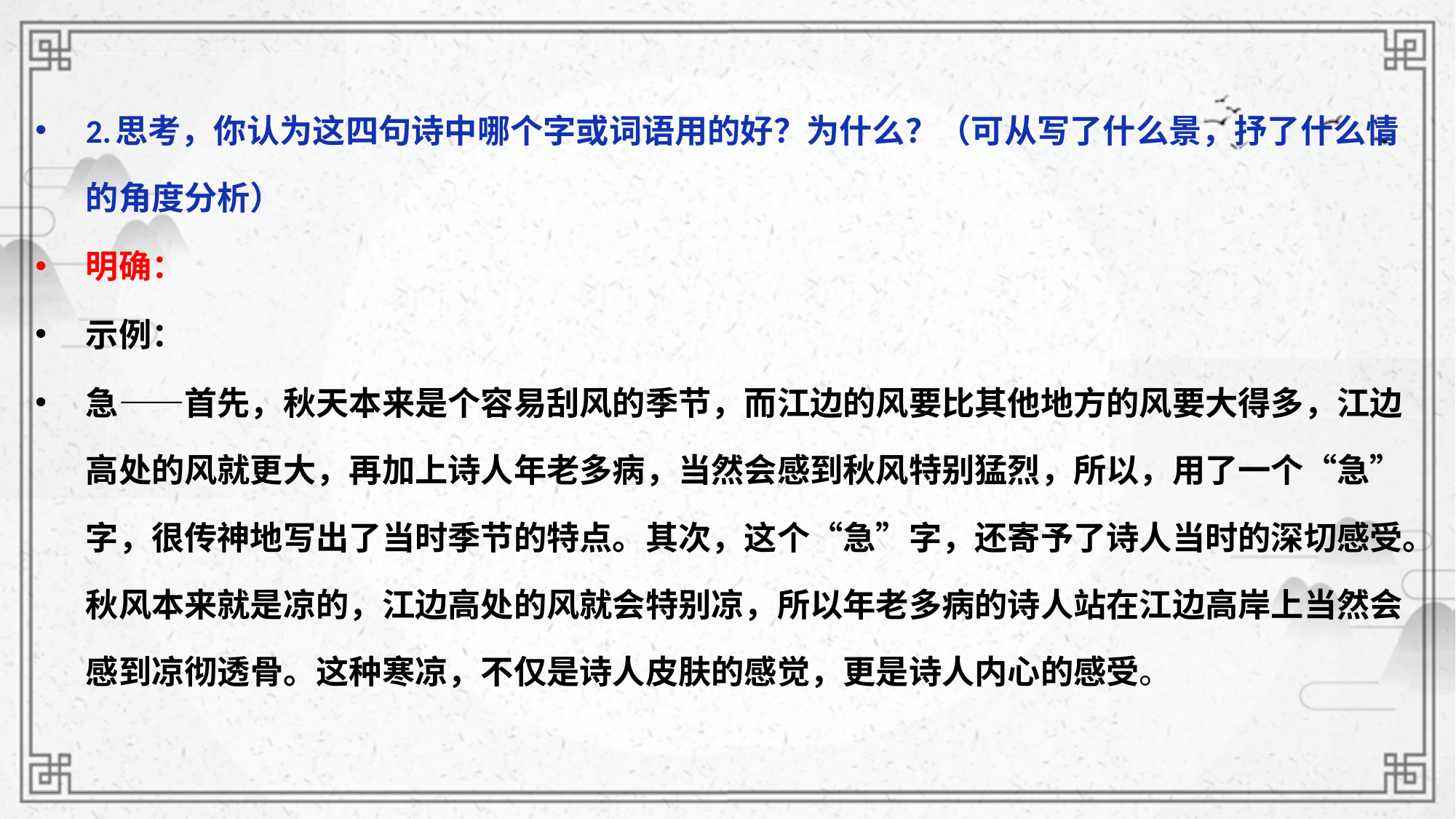

2.思考，你认为这四句诗中哪个字或词语用的好？为什么？（可从写了什么景，抒了什么情的角度分析）
明确：
示例：
急——首先，秋天本来是个容易刮风的季节，而江边的风要比其他地方的风要大得多，江边高处的风就更大，再加上诗人年老多病，当然会感到秋风特别猛烈，所以，用了一个“急”字，很传神地写出了当时季节的特点。其次，这个“急”字，还寄予了诗人当时的深切感受。秋风本来就是凉的，江边高处的风就会特别凉，所以年老多病的诗人站在江边高岸上当然会感到凉彻透骨。这种寒凉，不仅是诗人皮肤的感觉，更是诗人内心的感受。